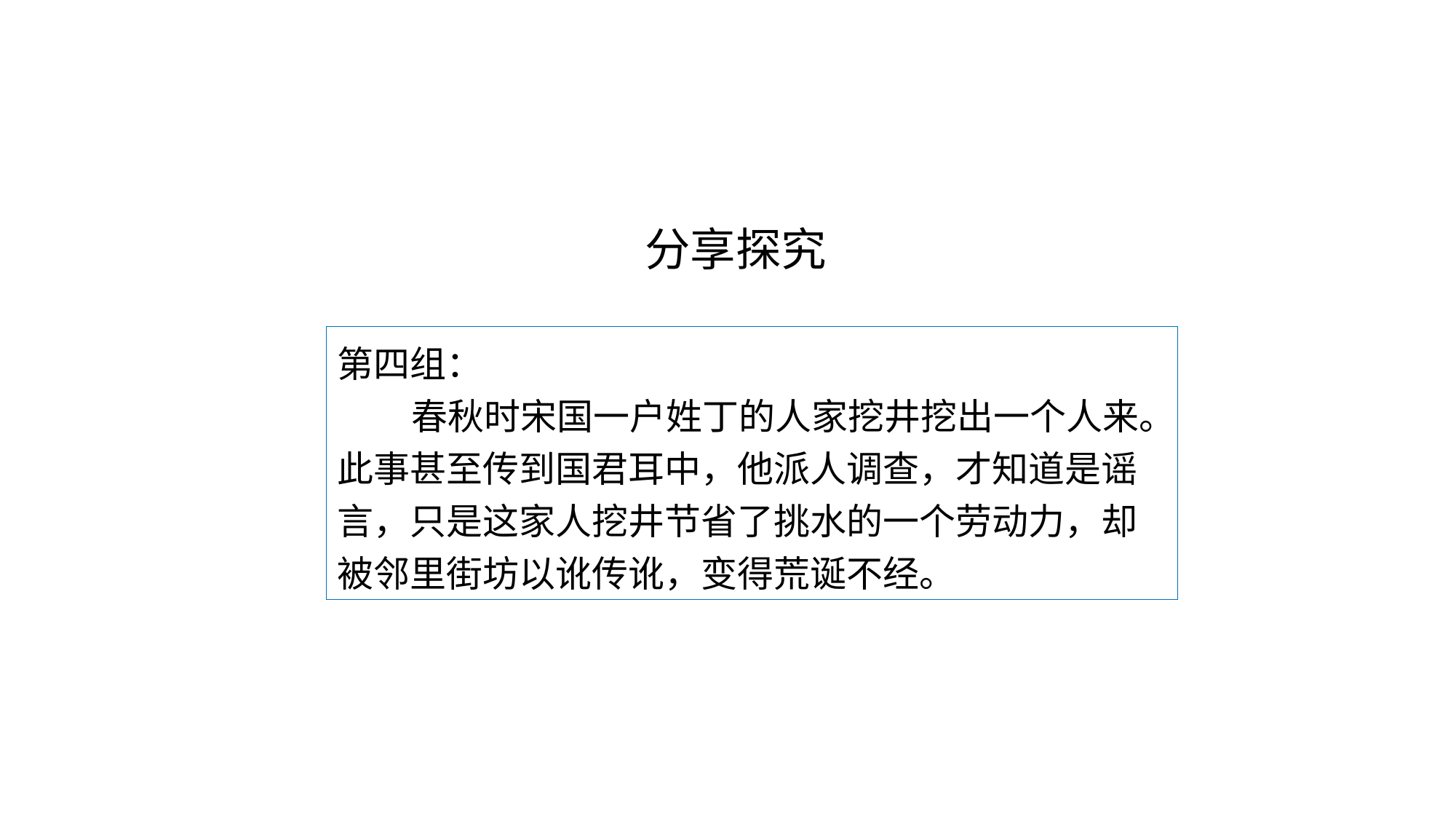

# 分享探究
第四组：
        春秋时宋国一户姓丁的人家挖井挖出一个人来。此事甚至传到国君耳中，他派人调查，才知道是谣言，只是这家人挖井节省了挑水的一个劳动力，却被邻里街坊以讹传讹，变得荒诞不经。